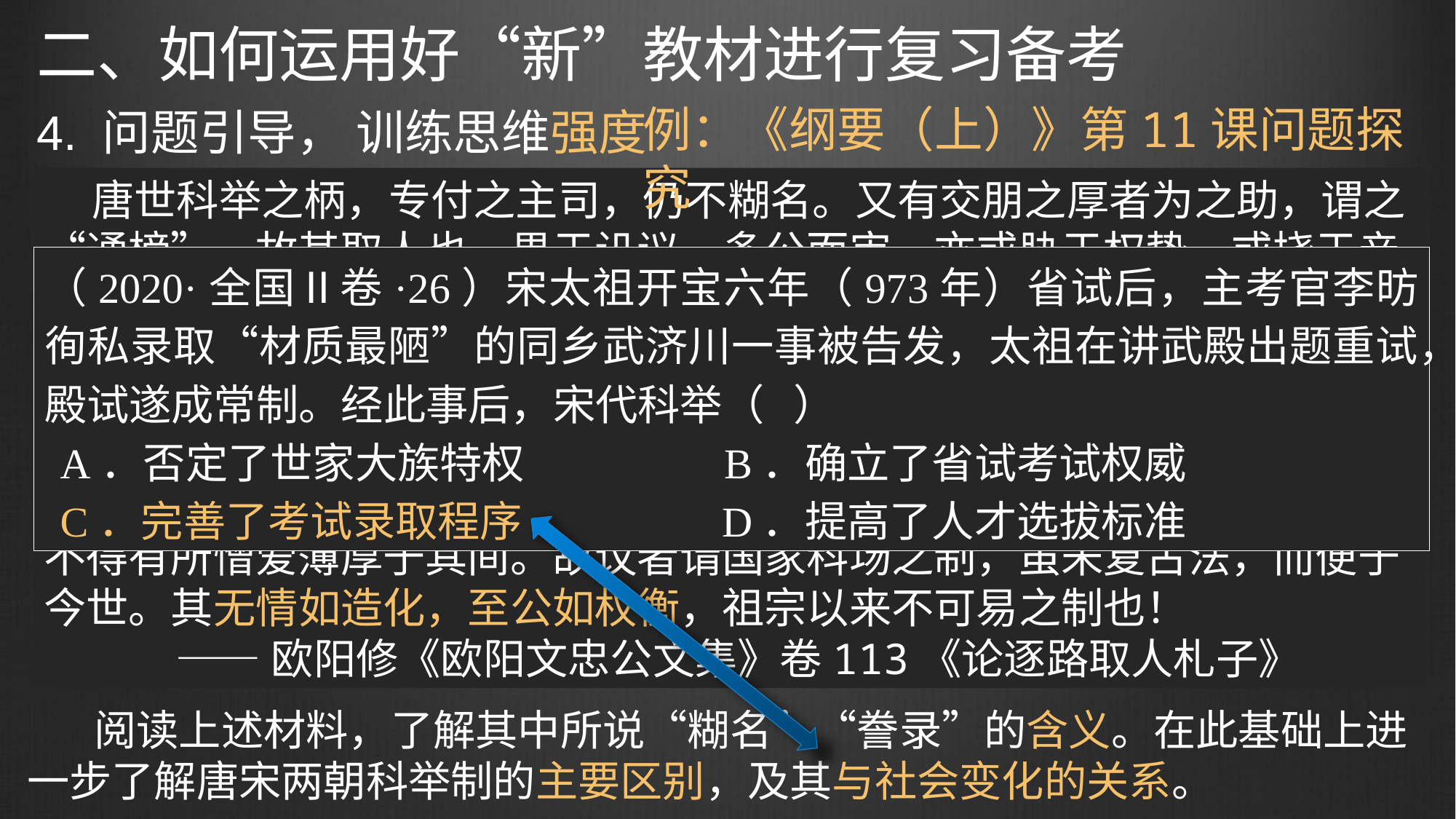

二、如何运用好“新”教材进行复习备考
例：《纲要（上）》第11课问题探究
4. 问题引导， 训练思维强度
    唐世科举之柄，专付之主司，仍不糊名。又有交朋之厚者为之助，谓之“通榜”。故其取人也，畏于讥议，多公而审。亦或胁于权势，或挠于亲故，或累于子弟，皆常情所不能免者。
                      ——洪迈《容斋随笔·四笔》卷5《韩文公荐士》
    窃以国家取士之制，比于前世，最号至公。盖累圣留心，讲求曲尽，以为王者无外，天下一家，故不问东西南北之人，尽聚诸路贡士，混合为一，而惟材是择。又糊名、誊录而考之，使主司莫知为何方之人、谁氏之子，不得有所憎爱薄厚于其间。故议者谓国家科场之制，虽未复古法，而便于今世。其无情如造化，至公如权衡，祖宗以来不可易之制也！
              ——欧阳修《欧阳文忠公文集》卷113《论逐路取人札子》
（2020·全国Ⅱ卷·26）宋太祖开宝六年（973年）省试后，主考官李昉徇私录取“材质最陋”的同乡武济川一事被告发，太祖在讲武殿出题重试，殿试遂成常制。经此事后，宋代科举（   ）
A．否定了世家大族特权                    B．确立了省试考试权威
C．完善了考试录取程序                    D．提高了人才选拔标准
“为情所困”VS “最号至公”
门第观念淡化、社会流动加强

      阅读上述材料，了解其中所说“糊名”“誊录”的含义。在此基础上进一步了解唐宋两朝科举制的主要区别，及其与社会变化的关系。